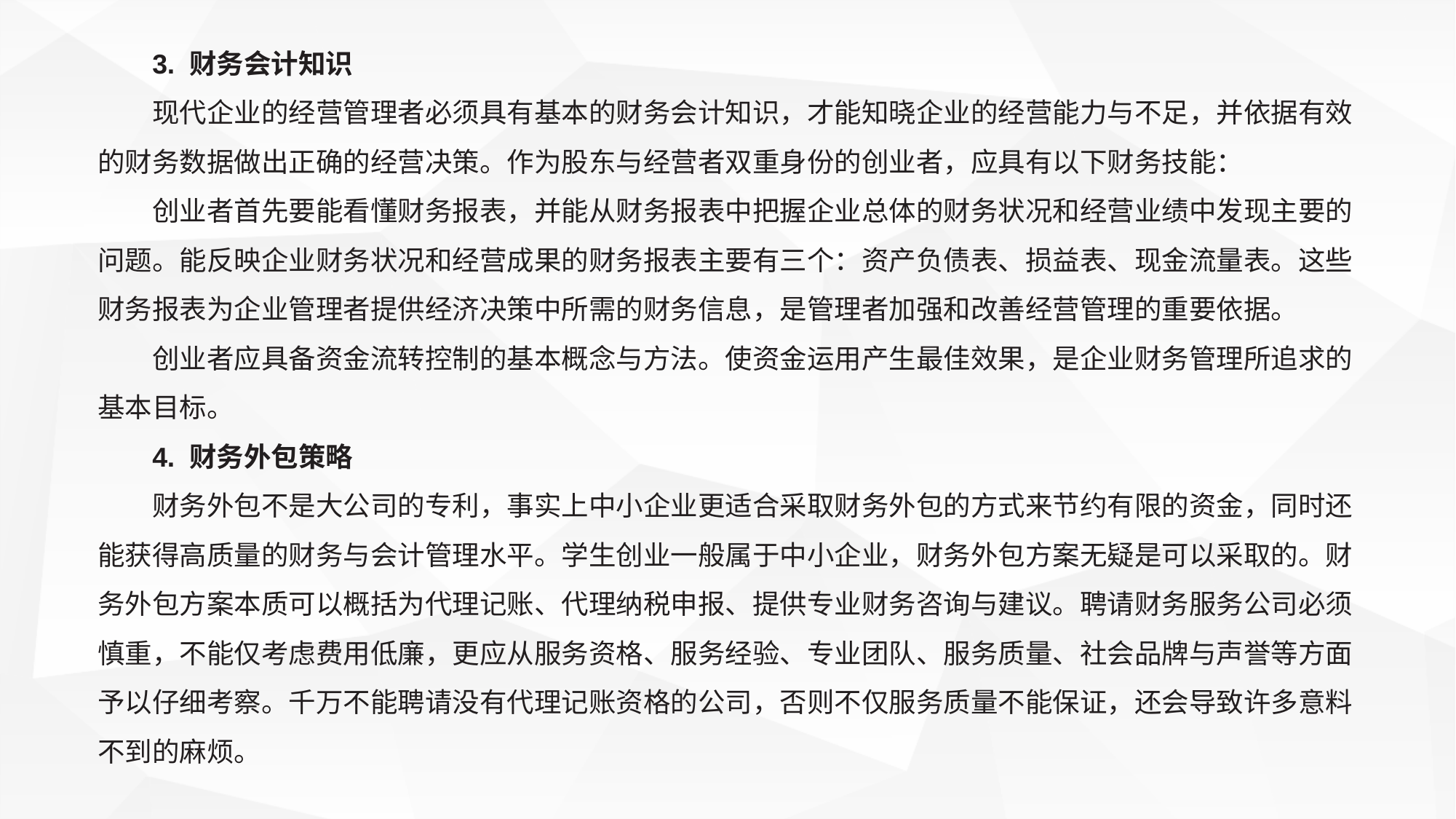

3. 财务会计知识
现代企业的经营管理者必须具有基本的财务会计知识，才能知晓企业的经营能力与不足，并依据有效的财务数据做出正确的经营决策。作为股东与经营者双重身份的创业者，应具有以下财务技能：
创业者首先要能看懂财务报表，并能从财务报表中把握企业总体的财务状况和经营业绩中发现主要的问题。能反映企业财务状况和经营成果的财务报表主要有三个：资产负债表、损益表、现金流量表。这些财务报表为企业管理者提供经济决策中所需的财务信息，是管理者加强和改善经营管理的重要依据。
创业者应具备资金流转控制的基本概念与方法。使资金运用产生最佳效果，是企业财务管理所追求的基本目标。
4. 财务外包策略
财务外包不是大公司的专利，事实上中小企业更适合采取财务外包的方式来节约有限的资金，同时还能获得高质量的财务与会计管理水平。学生创业一般属于中小企业，财务外包方案无疑是可以采取的。财务外包方案本质可以概括为代理记账、代理纳税申报、提供专业财务咨询与建议。聘请财务服务公司必须慎重，不能仅考虑费用低廉，更应从服务资格、服务经验、专业团队、服务质量、社会品牌与声誉等方面予以仔细考察。千万不能聘请没有代理记账资格的公司，否则不仅服务质量不能保证，还会导致许多意料不到的麻烦。